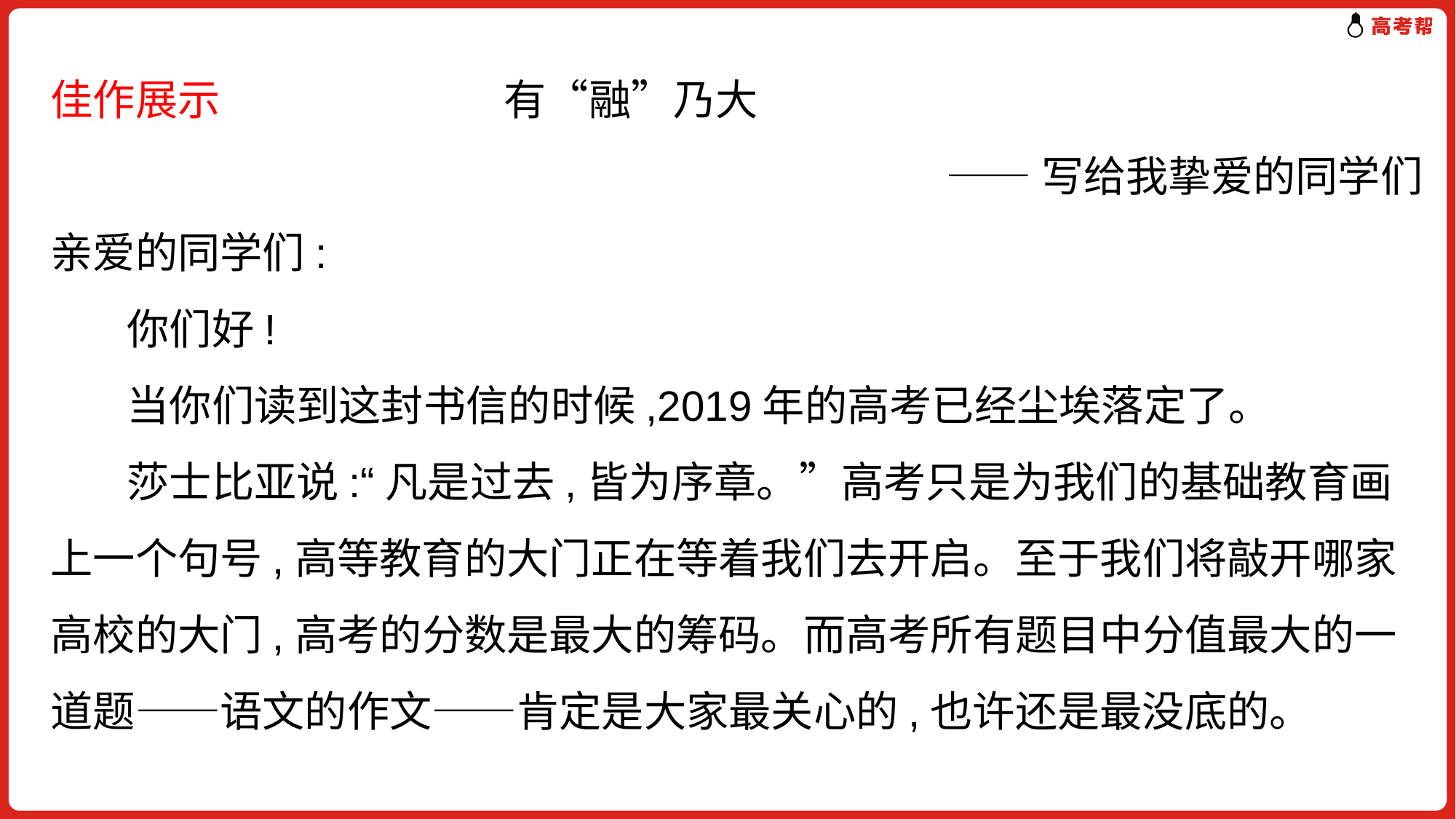

佳作展示                              有“融”乃大
——写给我挚爱的同学们
亲爱的同学们:
       你们好!
       当你们读到这封书信的时候,2019年的高考已经尘埃落定了。
       莎士比亚说:“凡是过去,皆为序章。”高考只是为我们的基础教育画上一个句号,高等教育的大门正在等着我们去开启。至于我们将敲开哪家高校的大门,高考的分数是最大的筹码。而高考所有题目中分值最大的一道题——语文的作文——肯定是大家最关心的,也许还是最没底的。